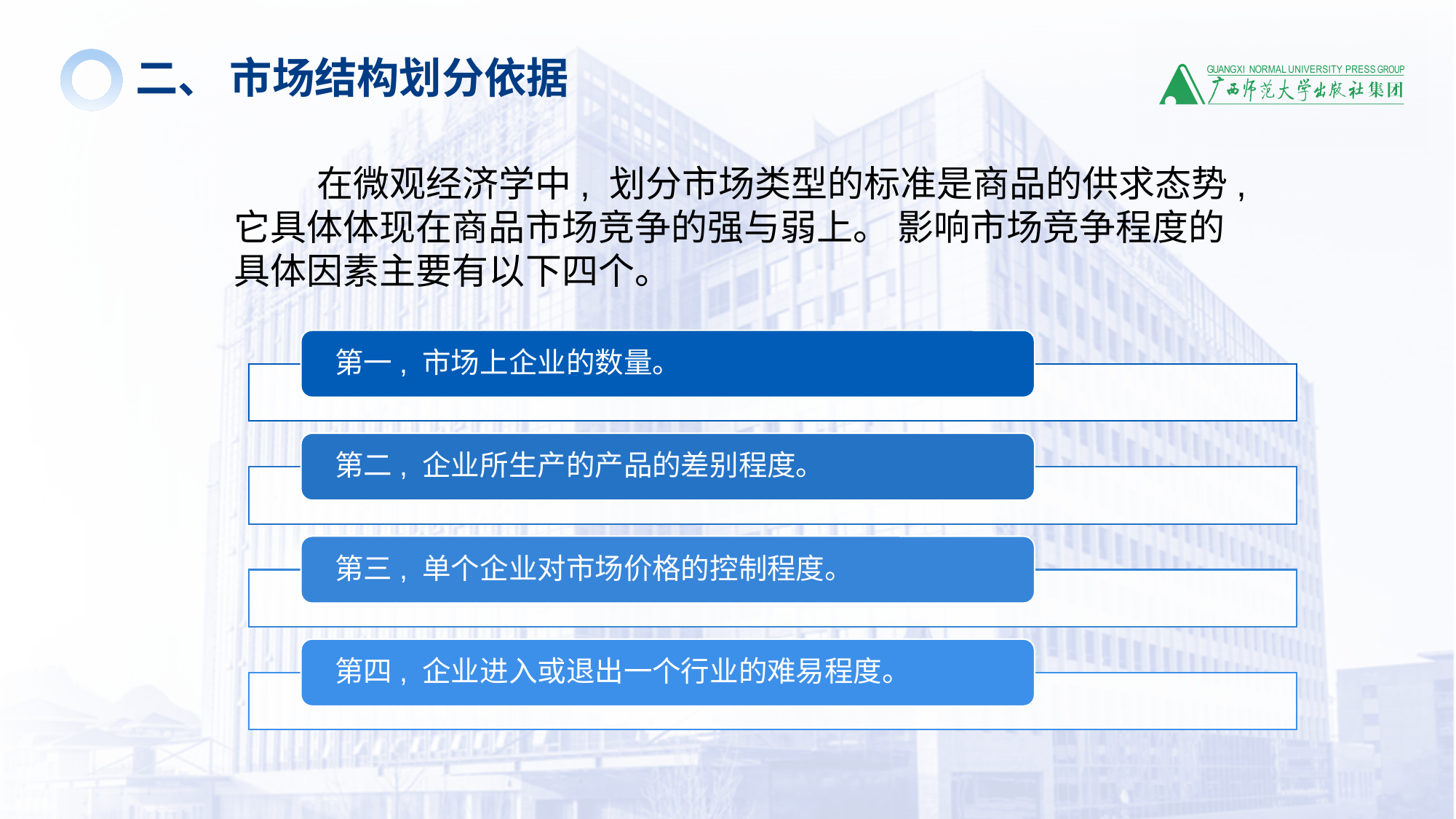

二、 市场结构划分依据

         在微观经济学中, 划分市场类型的标准是商品的供求态势, 它具体体现在商品市场竞争的强与弱上。 影响市场竞争程度的具体因素主要有以下四个。
第一, 市场上企业的数量。
第二, 企业所生产的产品的差别程度。
第三, 单个企业对市场价格的控制程度。
第四, 企业进入或退出一个行业的难易程度。